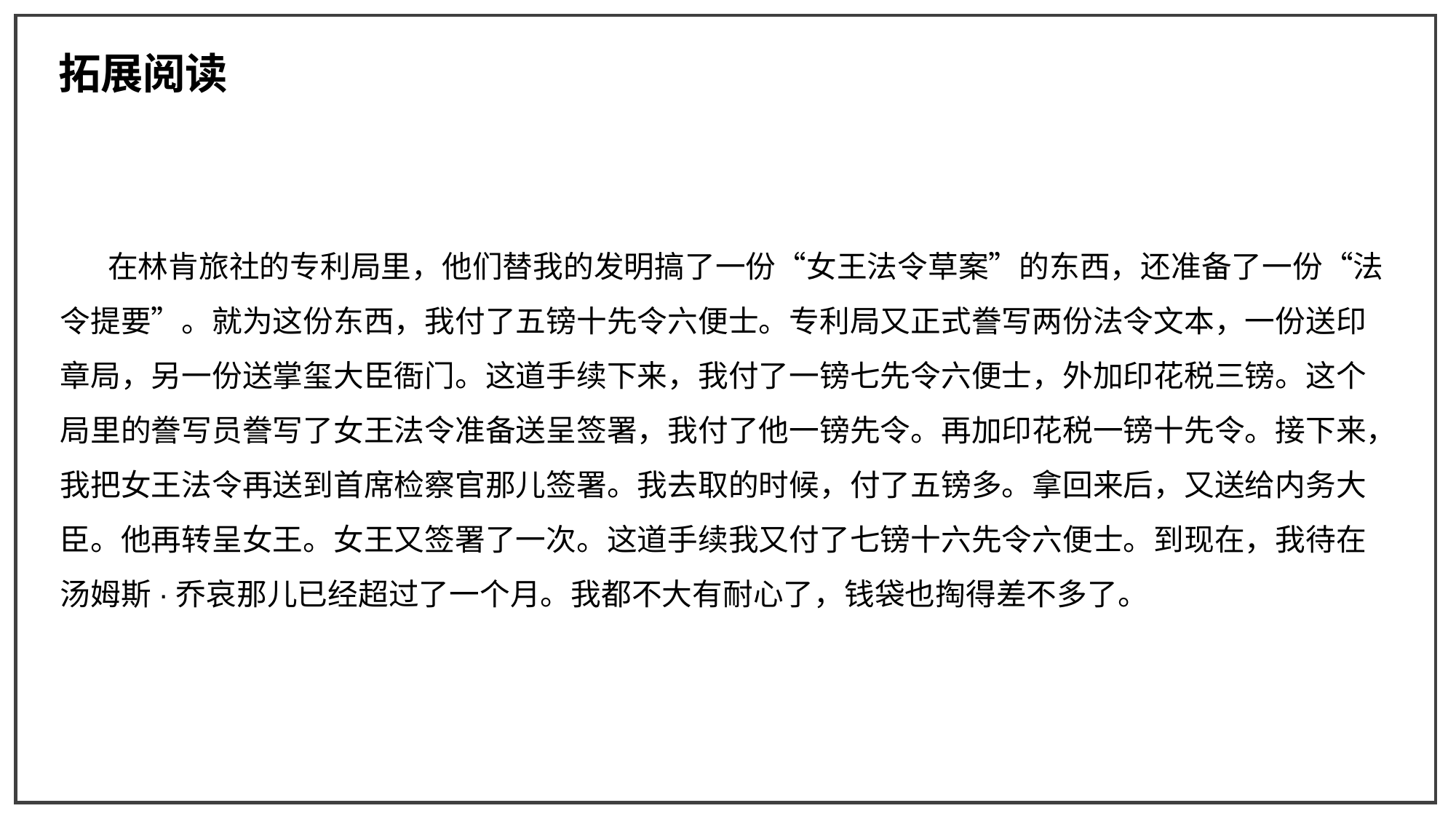

拓展阅读
      在林肯旅社的专利局里，他们替我的发明搞了一份“女王法令草案”的东西，还准备了一份“法令提要”。就为这份东西，我付了五镑十先令六便士。专利局又正式誊写两份法令文本，一份送印章局，另一份送掌玺大臣衙门。这道手续下来，我付了一镑七先令六便士，外加印花税三镑。这个局里的誊写员誊写了女王法令准备送呈签署，我付了他一镑先令。再加印花税一镑十先令。接下来，我把女王法令再送到首席检察官那儿签署。我去取的时候，付了五镑多。拿回来后，又送给内务大臣。他再转呈女王。女王又签署了一次。这道手续我又付了七镑十六先令六便士。到现在，我待在汤姆斯·乔哀那儿已经超过了一个月。我都不大有耐心了，钱袋也掏得差不多了。